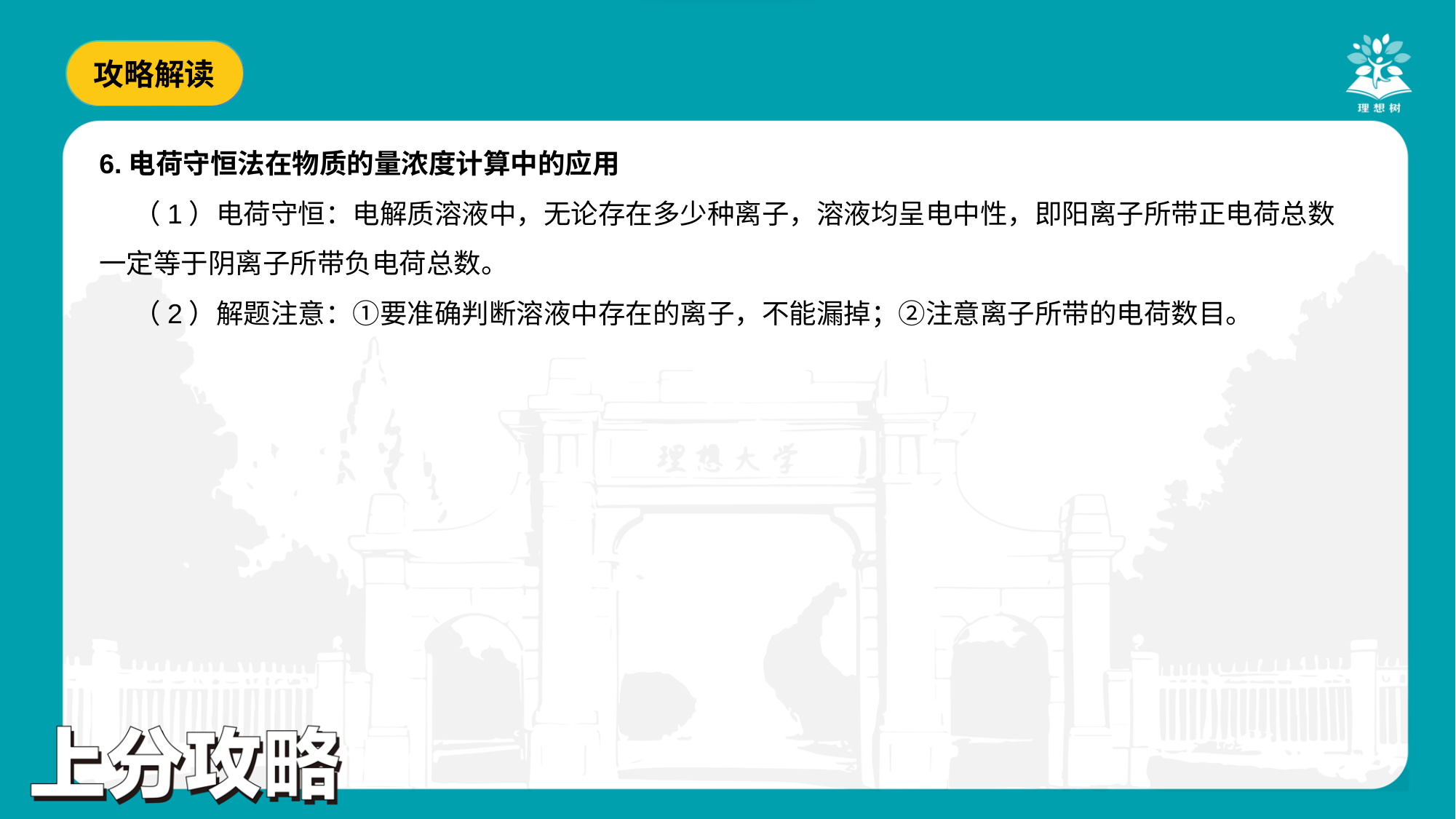

6.电荷守恒法在物质的量浓度计算中的应用
    （1）电荷守恒：电解质溶液中，无论存在多少种离子，溶液均呈电中性，即阳离子所带正电荷总数
一定等于阴离子所带负电荷总数。
    （2）解题注意：①要准确判断溶液中存在的离子，不能漏掉；②注意离子所带的电荷数目。